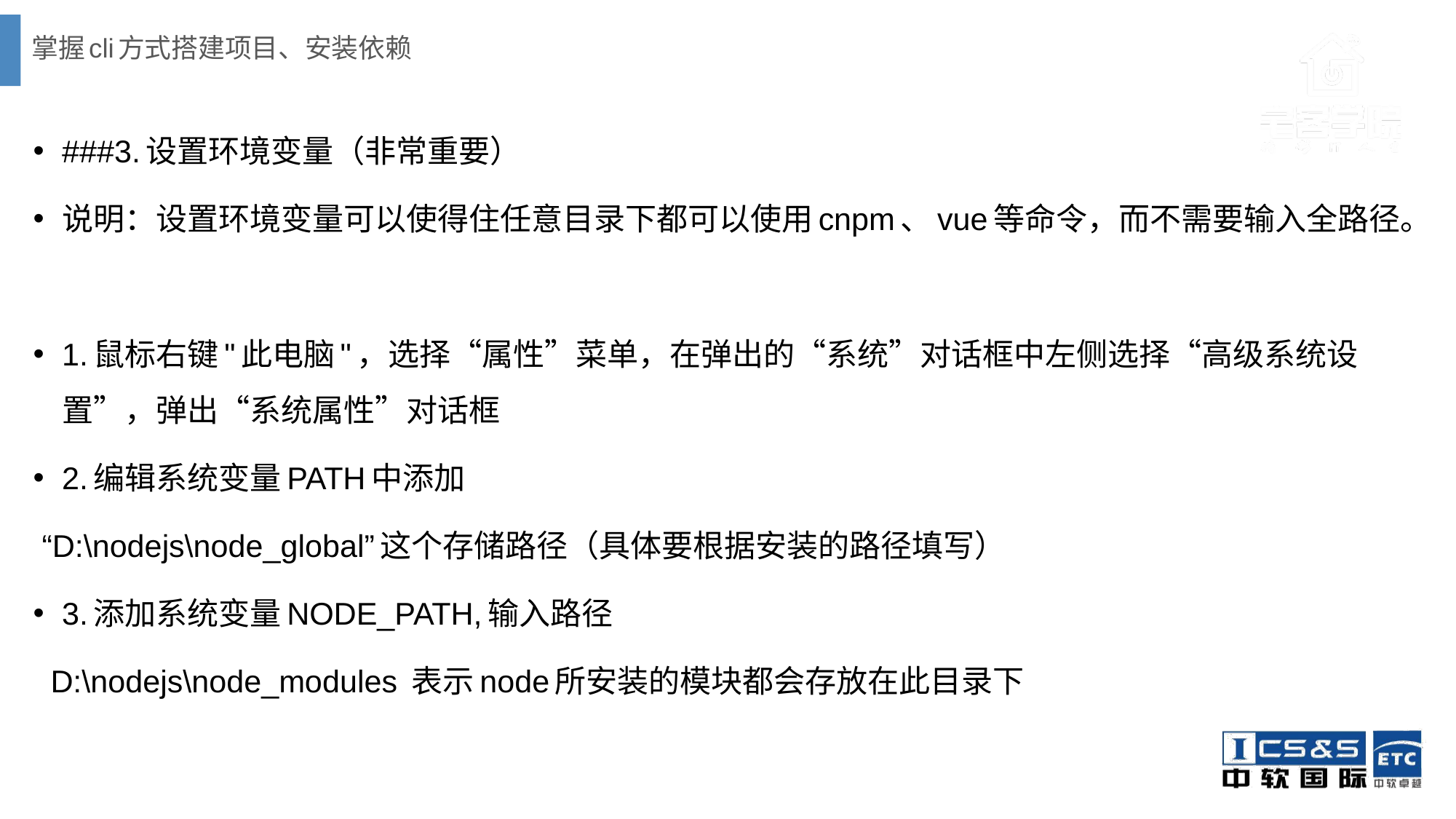

# 掌握cli方式搭建项目、安装依赖
###3.设置环境变量（非常重要）
说明：设置环境变量可以使得住任意目录下都可以使用cnpm、vue等命令，而不需要输入全路径。

1.鼠标右键"此电脑"，选择“属性”菜单，在弹出的“系统”对话框中左侧选择“高级系统设置”，弹出“系统属性”对话框
2.编辑系统变量PATH中添加
 “D:\nodejs\node_global”这个存储路径（具体要根据安装的路径填写）
3.添加系统变量NODE_PATH,输入路径
  D:\nodejs\node_modules 表示node所安装的模块都会存放在此目录下